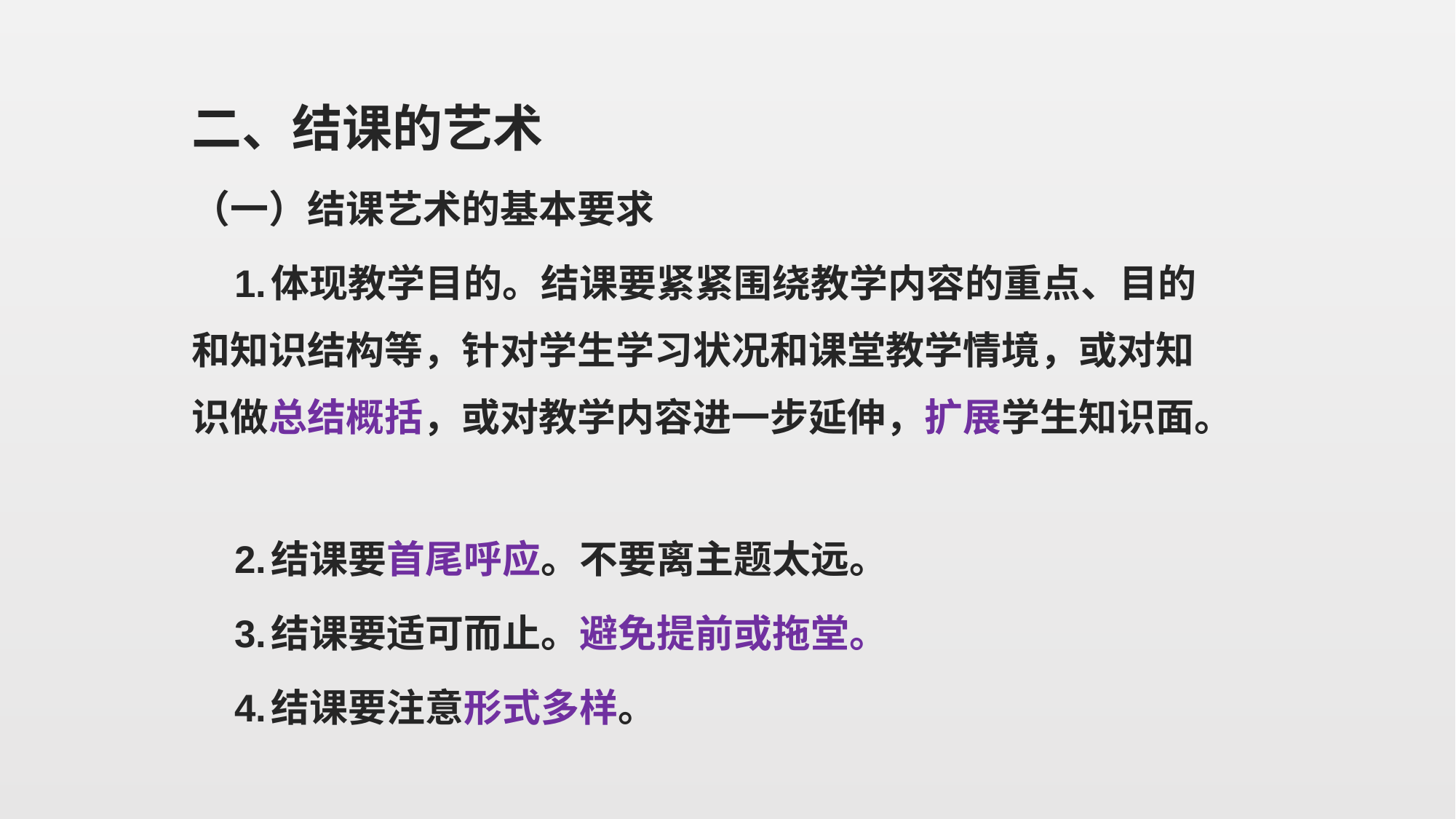

二、结课的艺术
（一）结课艺术的基本要求
    1.体现教学目的。结课要紧紧围绕教学内容的重点、目的和知识结构等，针对学生学习状况和课堂教学情境，或对知识做总结概括，或对教学内容进一步延伸，扩展学生知识面。
    2.结课要首尾呼应。不要离主题太远。
    3.结课要适可而止。避免提前或拖堂。
    4.结课要注意形式多样。